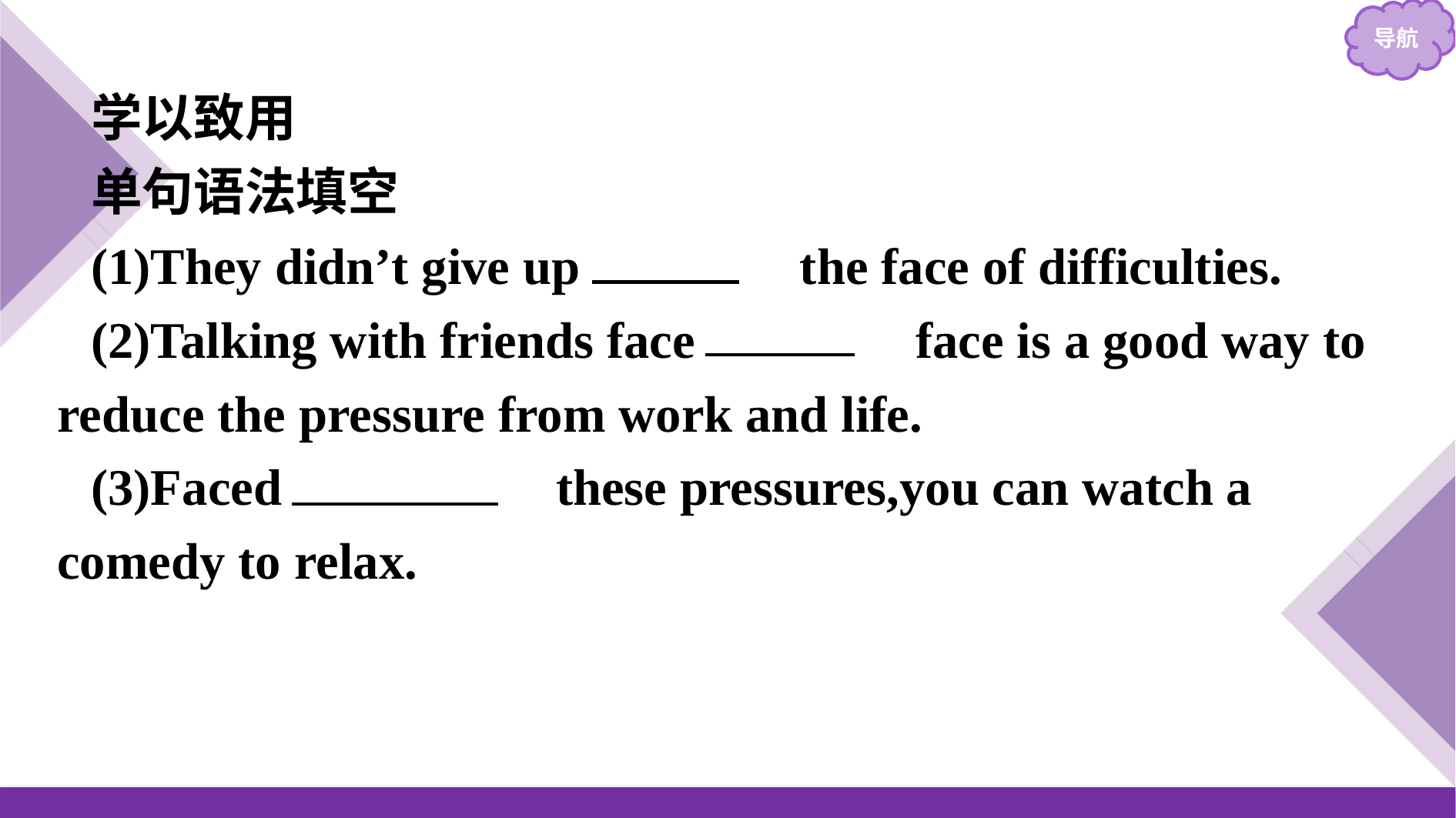

学以致用
单句语法填空
(1)They didn’t give up 　in　 the face of difficulties.
(2)Talking with friends face 　to　 face is a good way to reduce the pressure from work and life.
(3)Faced 　with　 these pressures,you can watch a comedy to relax.